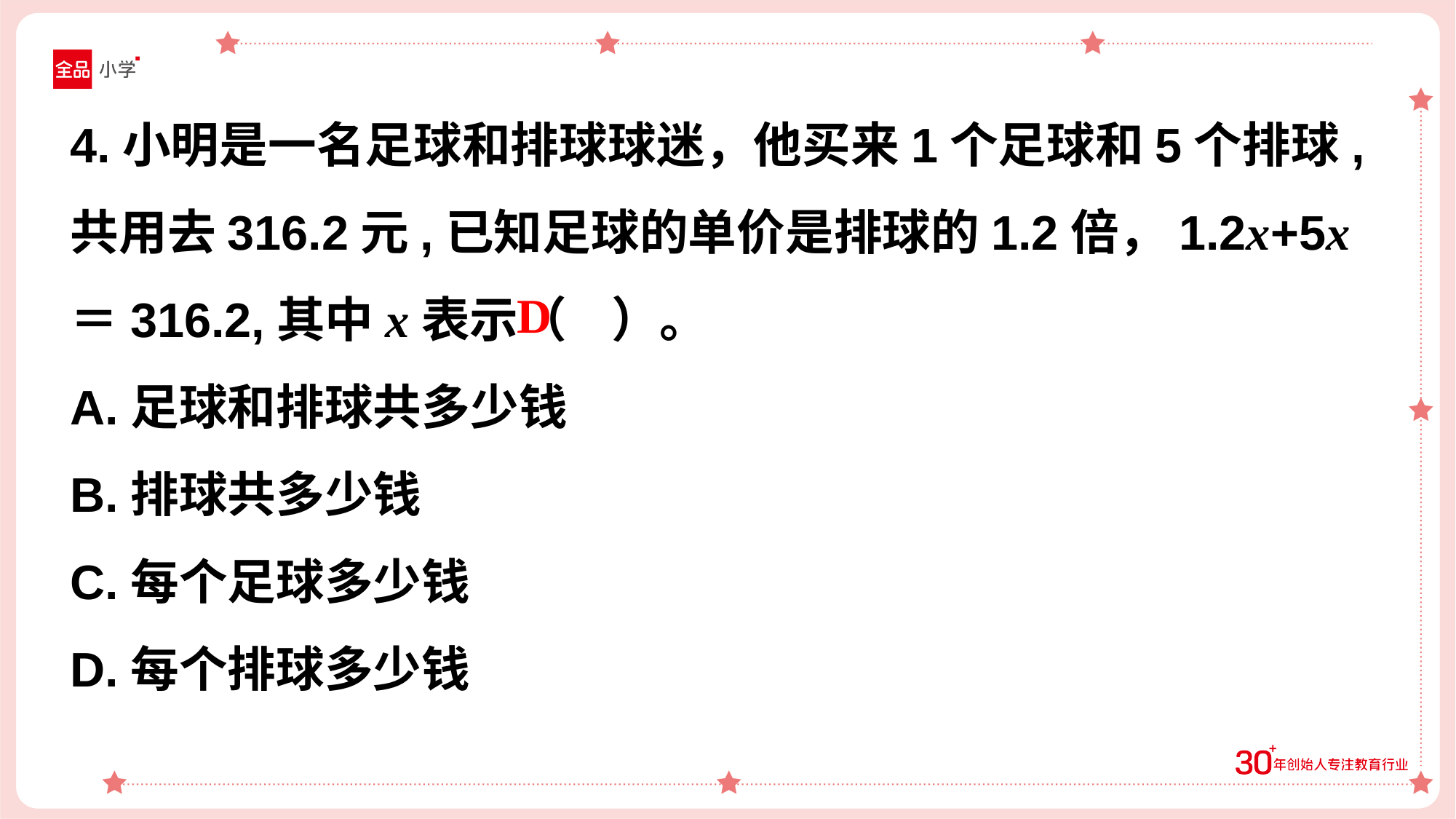

4.小明是一名足球和排球球迷，他买来1个足球和5个排球,共用去316.2元,已知足球的单价是排球的1.2倍，1.2x+5x＝316.2,其中x表示（    ）。
A.足球和排球共多少钱
B.排球共多少钱
C.每个足球多少钱
D.每个排球多少钱
D